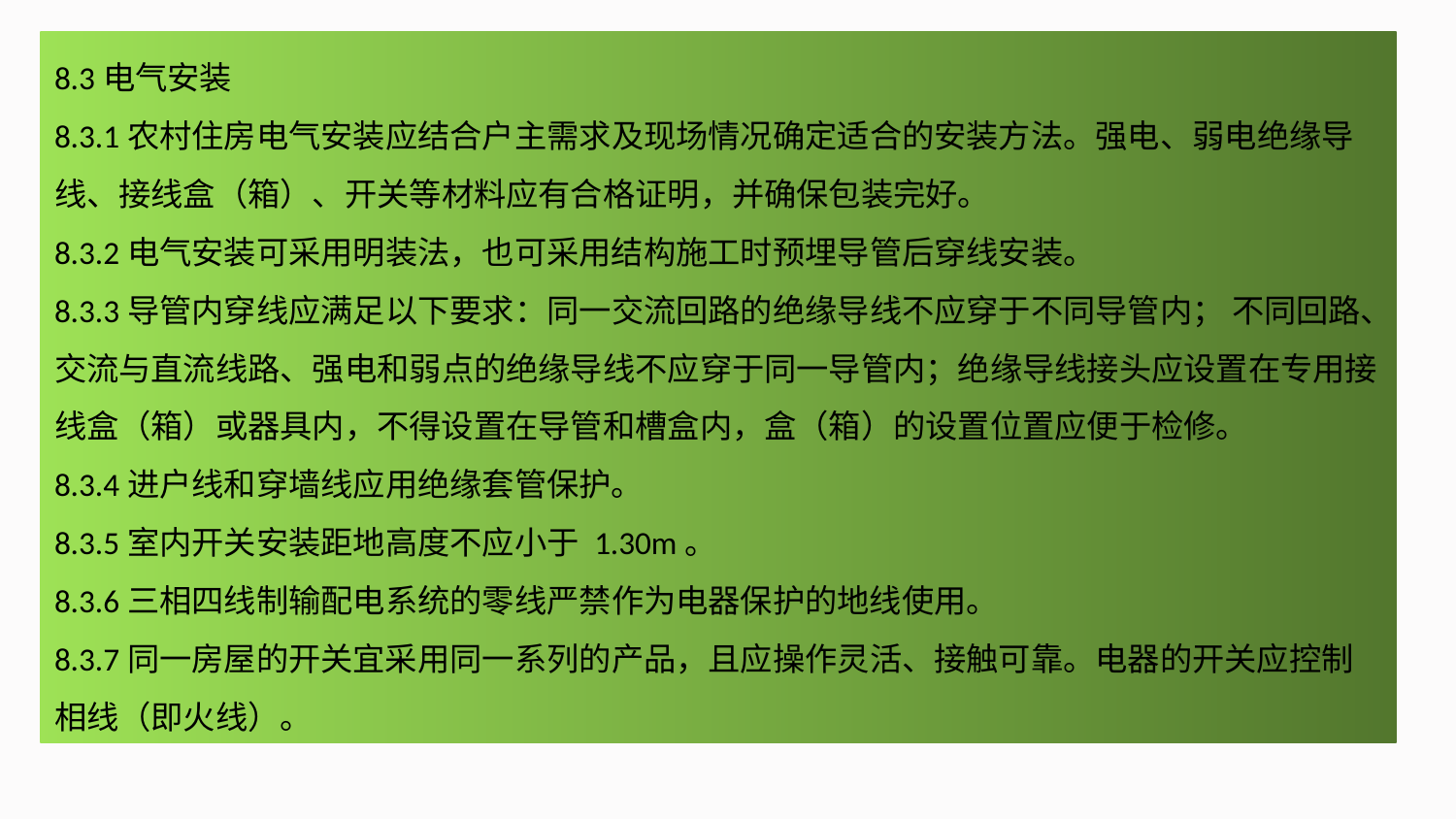

8.3电气安装
8.3.1农村住房电气安装应结合户主需求及现场情况确定适合的安装方法。强电、弱电绝缘导线、接线盒（箱）、开关等材料应有合格证明，并确保包装完好。
8.3.2电气安装可采用明装法，也可采用结构施工时预埋导管后穿线安装。
8.3.3导管内穿线应满足以下要求：同一交流回路的绝缘导线不应穿于不同导管内； 不同回路、交流与直流线路、强电和弱点的绝缘导线不应穿于同一导管内；绝缘导线接头应设置在专用接线盒（箱）或器具内，不得设置在导管和槽盒内，盒（箱）的设置位置应便于检修。
8.3.4进户线和穿墙线应用绝缘套管保护。
8.3.5室内开关安装距地高度不应小于 1.30m。
8.3.6三相四线制输配电系统的零线严禁作为电器保护的地线使用。
8.3.7同一房屋的开关宜采用同一系列的产品，且应操作灵活、接触可靠。电器的开关应控制相线（即火线）。